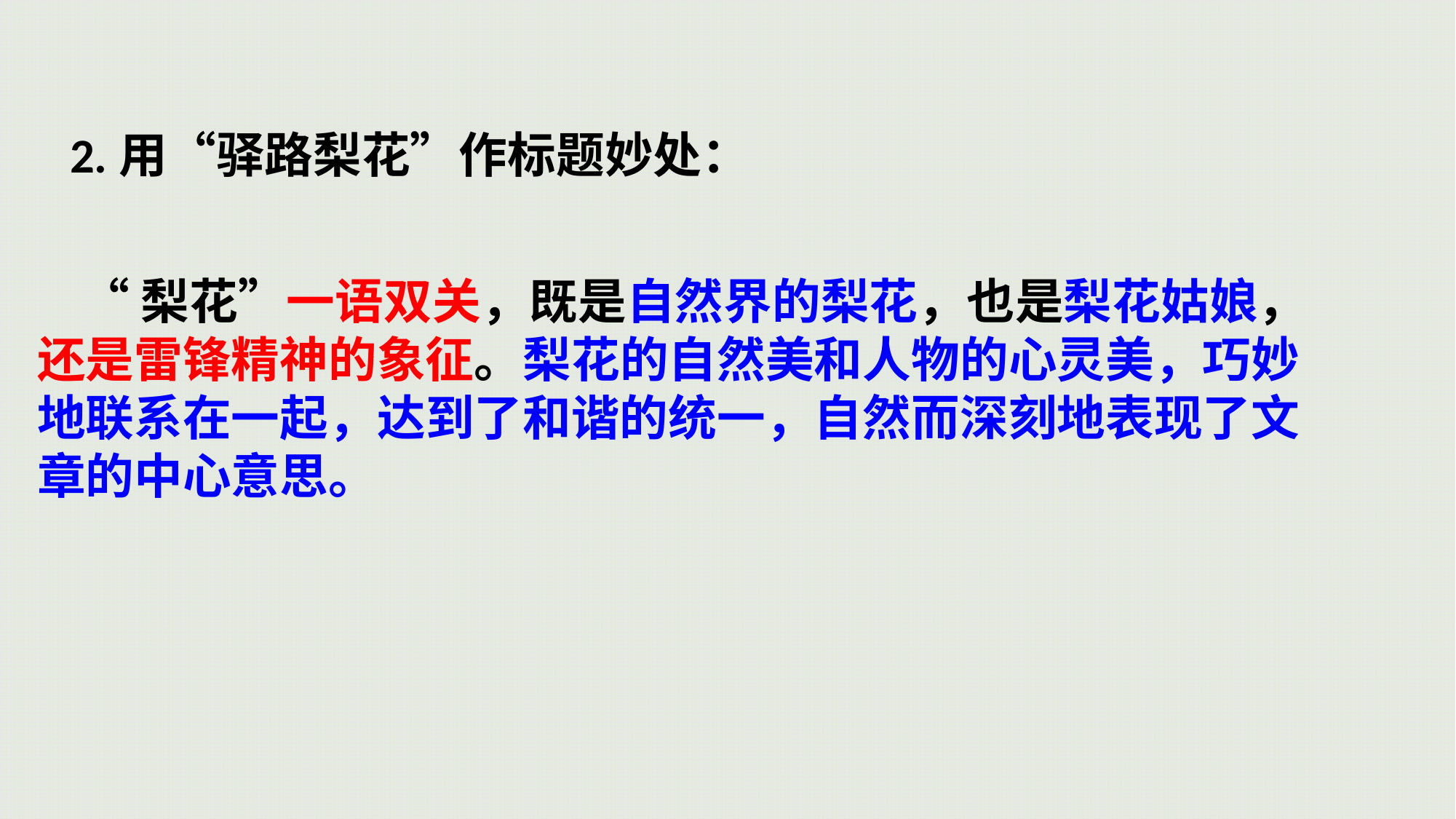

2.用“驿路梨花”作标题妙处：

    “梨花”一语双关，既是自然界的梨花，也是梨花姑娘，还是雷锋精神的象征。梨花的自然美和人物的心灵美，巧妙地联系在一起，达到了和谐的统一，自然而深刻地表现了文章的中心意思。